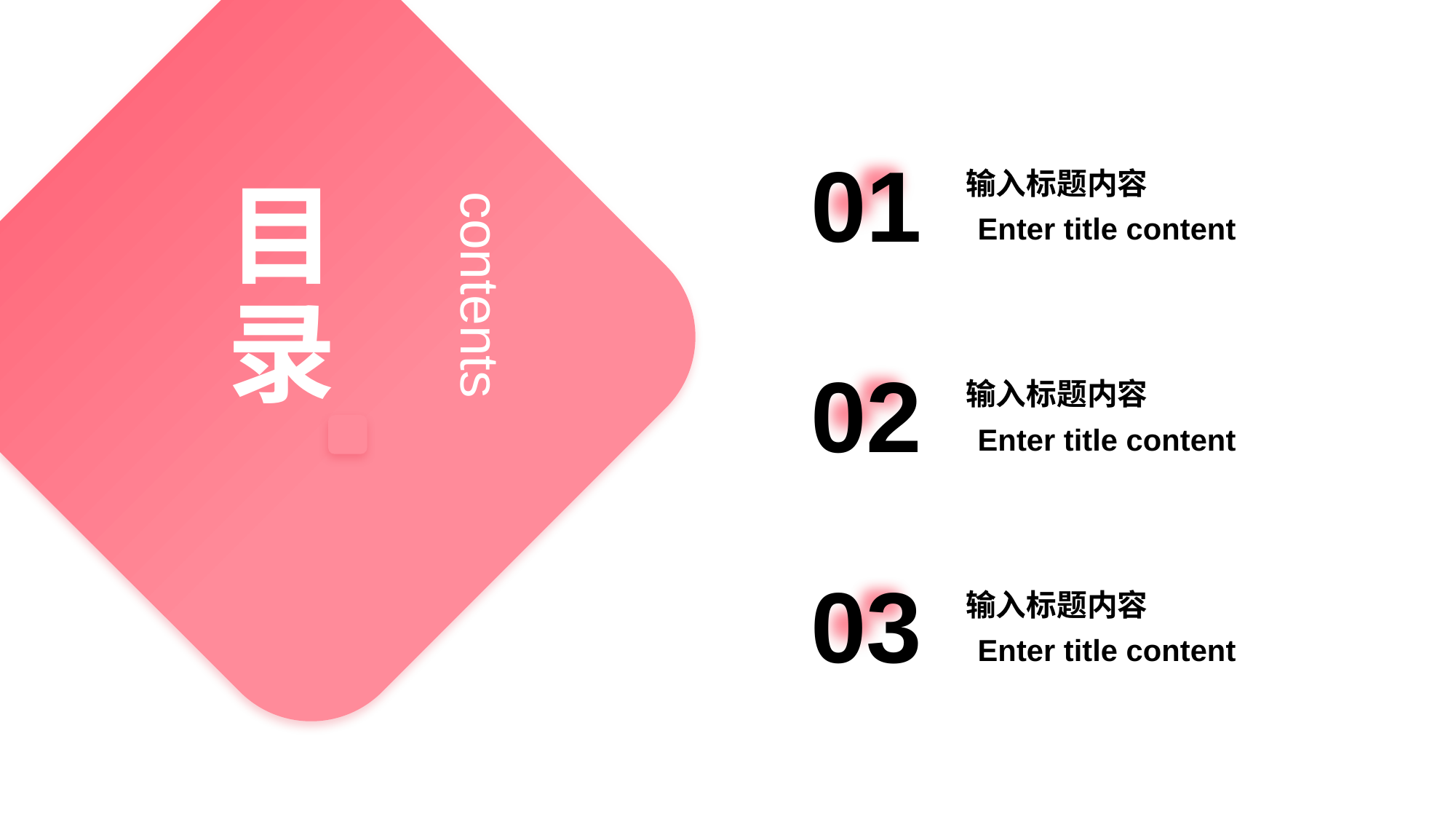

01

输入标题内容
Enter title content
目录
contents

02

输入标题内容
Enter title content

03

输入标题内容
Enter title content